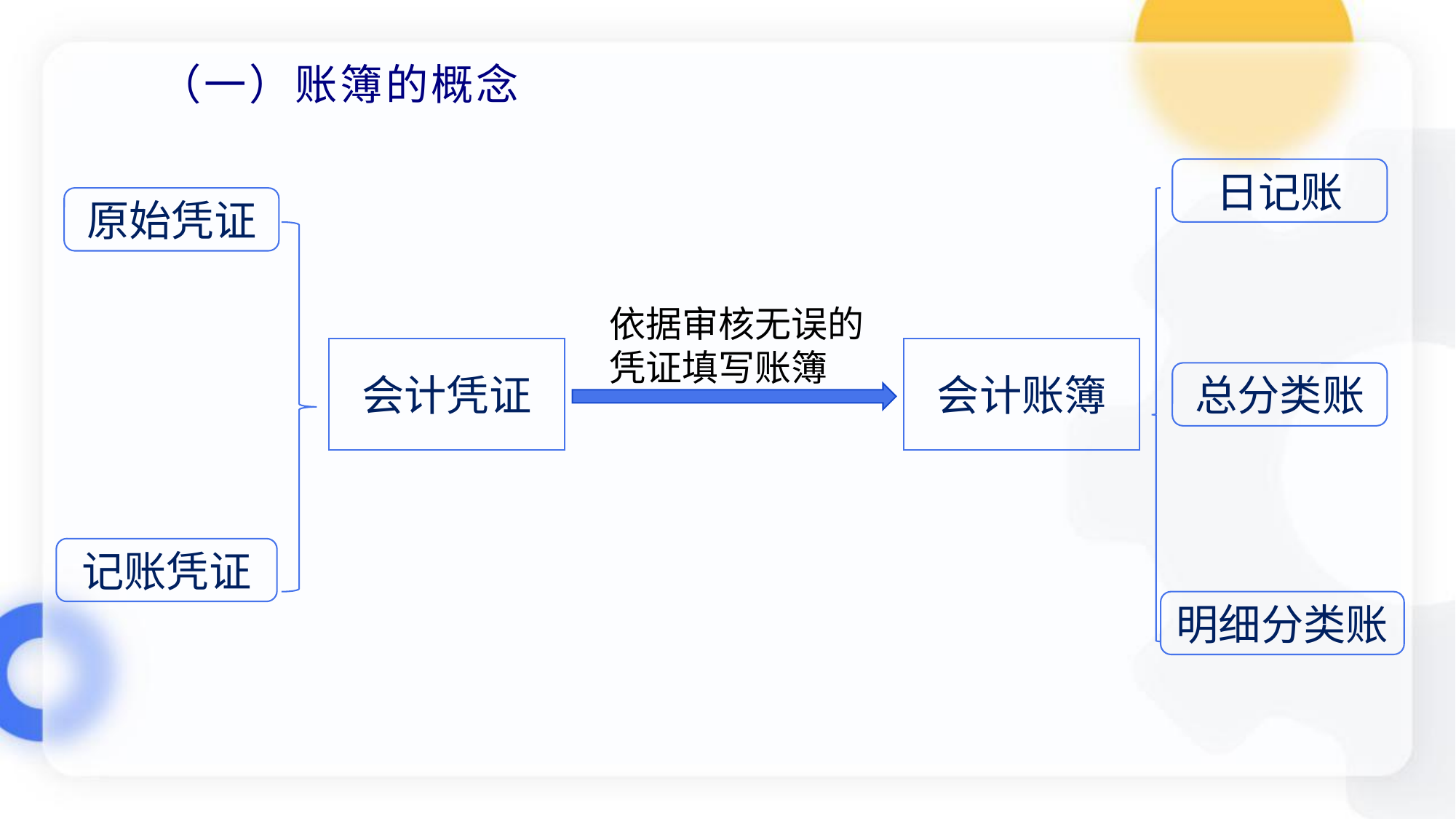

（一）账簿的概念
日记账
原始凭证

依据审核无误的凭证填写账簿
会计凭证
会计账簿
总分类账

记账凭证
明细分类账